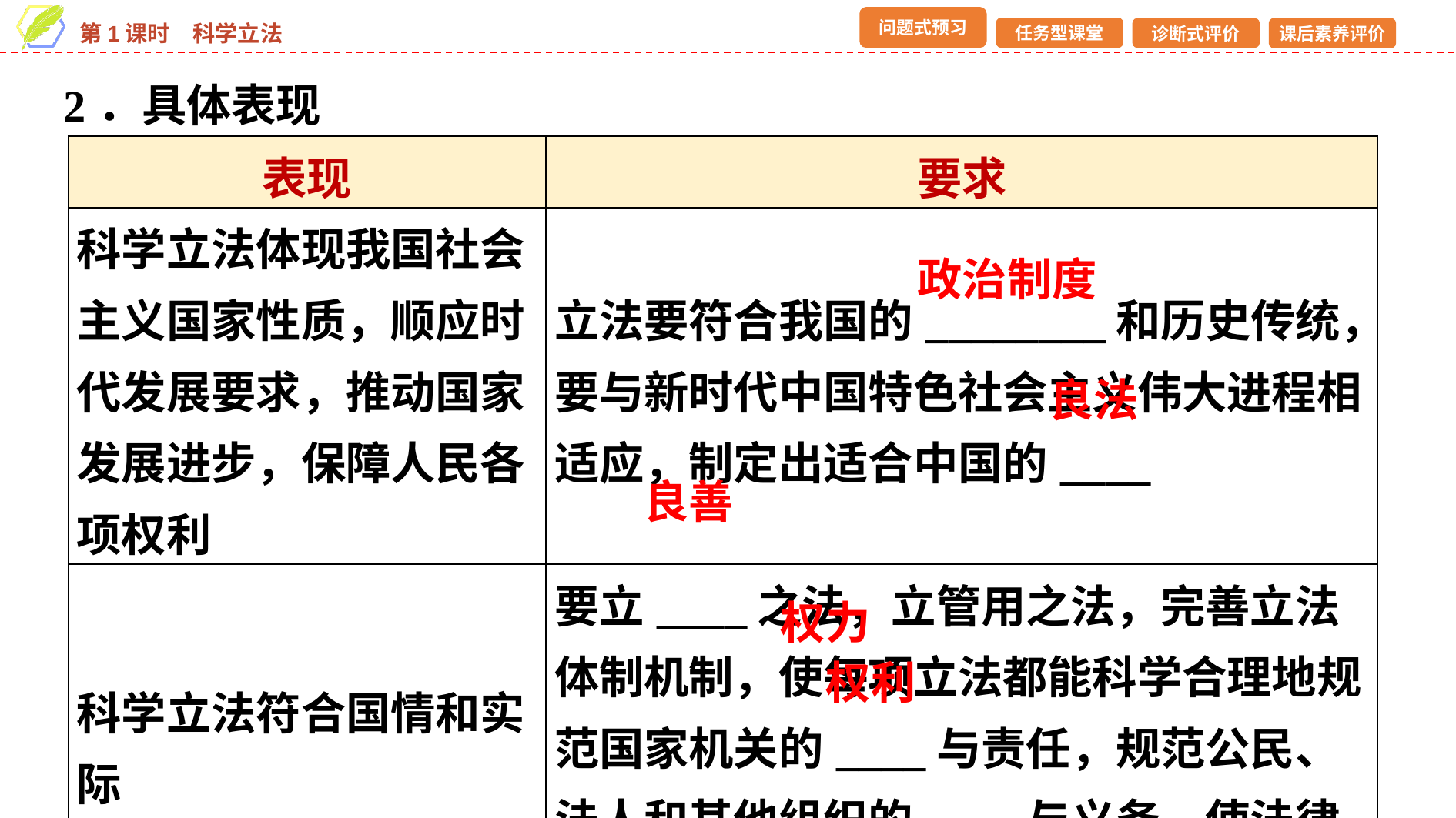

2．具体表现
| 表现 | 要求 |
| --- | --- |
| 科学立法体现我国社会主义国家性质，顺应时代发展要求，推动国家发展进步，保障人民各项权利 | 立法要符合我国的\_\_\_\_\_\_\_\_和历史传统，要与新时代中国特色社会主义伟大进程相适应，制定出适合中国的\_\_\_\_ |
| 科学立法符合国情和实际 | 要立\_\_\_\_之法，立管用之法，完善立法体制机制，使每项立法都能科学合理地规范国家机关的\_\_\_\_与责任，规范公民、法人和其他组织的\_\_\_\_与义务，使法律符合社会发展的需求 |
政治制度
良法
良善
权力
权利